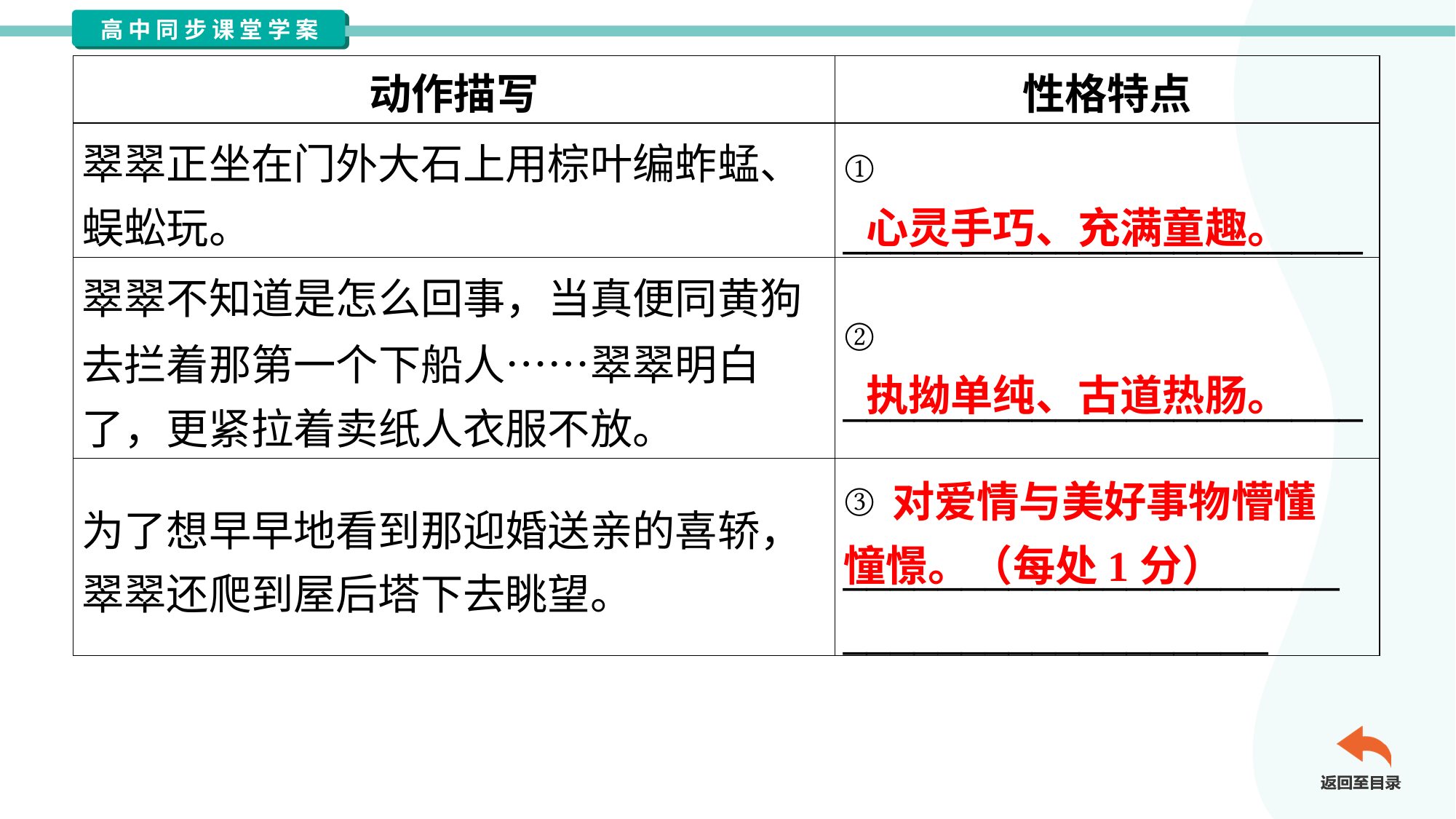

| 动作描写 | 性格特点 |
| --- | --- |
| 翠翠正坐在门外大石上用棕叶编蚱蜢、 蜈蚣玩。 | ① \_\_\_\_\_\_\_\_\_\_\_\_\_\_\_\_\_\_\_\_\_\_ |
| 翠翠不知道是怎么回事，当真便同黄狗 去拦着那第一个下船人……翠翠明白 了，更紧拉着卖纸人衣服不放。 | ② \_\_\_\_\_\_\_\_\_\_\_\_\_\_\_\_\_\_\_\_\_\_ |
| 为了想早早地看到那迎婚送亲的喜轿， 翠翠还爬到屋后塔下去眺望。 | ③ \_\_\_\_\_\_\_\_\_\_\_\_\_\_\_\_\_\_\_\_\_ \_\_\_\_\_\_\_\_\_\_\_\_\_\_\_\_\_\_ |
心灵手巧、充满童趣。
执拗单纯、古道热肠。
    对爱情与美好事物懵懂
憧憬。（每处1分）